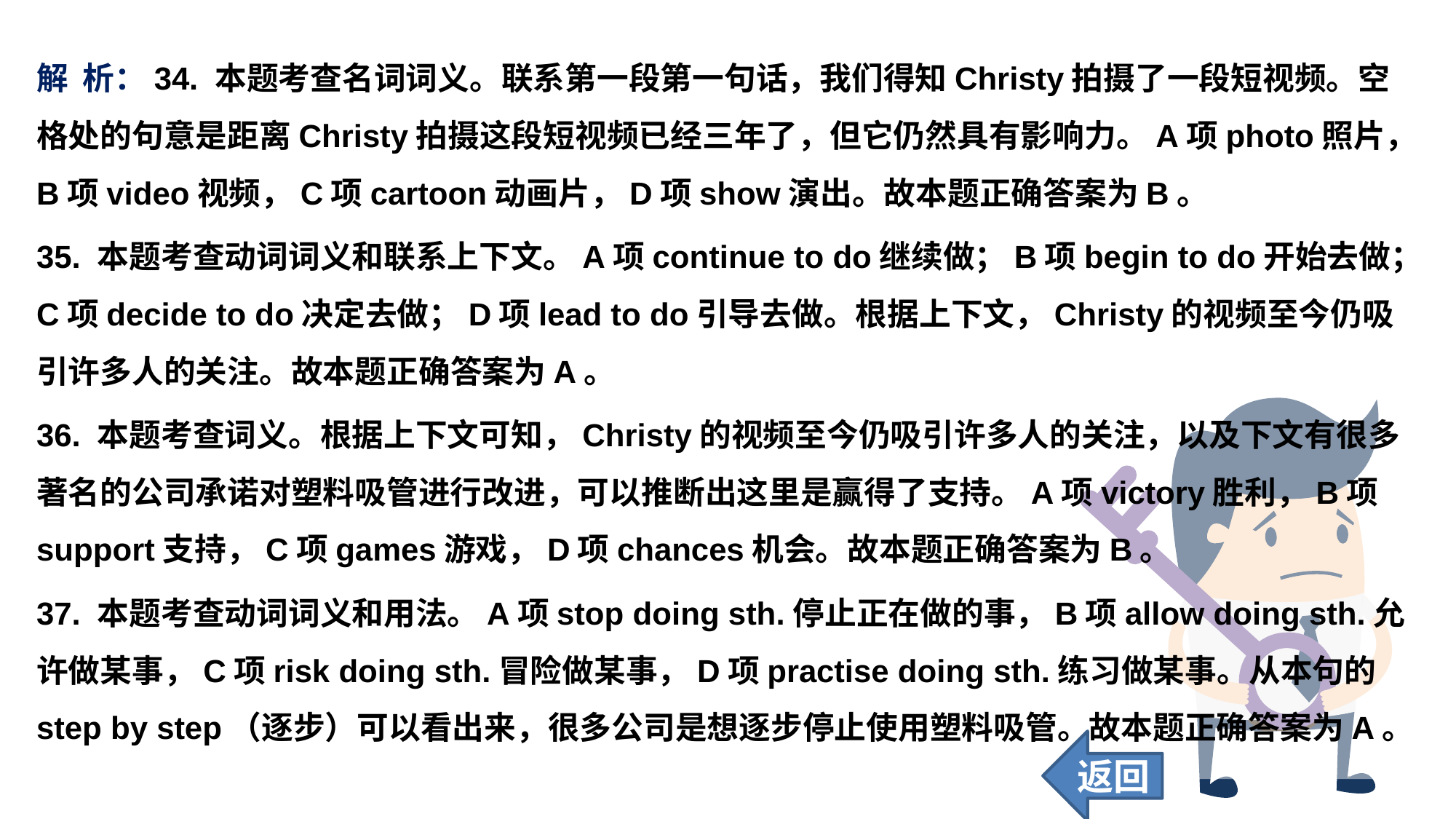

解  析：34. 本题考查名词词义。联系第一段第一句话，我们得知Christy拍摄了一段短视频。空格处的句意是距离Christy拍摄这段短视频已经三年了，但它仍然具有影响力。A项photo照片，B项video视频，C项cartoon动画片，D项show演出。故本题正确答案为B。
35. 本题考查动词词义和联系上下文。A项continue to do继续做；B项begin to do开始去做；C项decide to do决定去做；D项lead to do引导去做。根据上下文，Christy的视频至今仍吸引许多人的关注。故本题正确答案为A。
36. 本题考查词义。根据上下文可知，Christy的视频至今仍吸引许多人的关注，以及下文有很多著名的公司承诺对塑料吸管进行改进，可以推断出这里是赢得了支持。A项victory胜利，B项support支持，C项games游戏，D项chances机会。故本题正确答案为B。
37. 本题考查动词词义和用法。A项stop doing sth.停止正在做的事，B项allow doing sth.允许做某事，C项risk doing sth.冒险做某事，D项practise doing sth.练习做某事。从本句的step by step（逐步）可以看出来，很多公司是想逐步停止使用塑料吸管。故本题正确答案为A。

返回
100